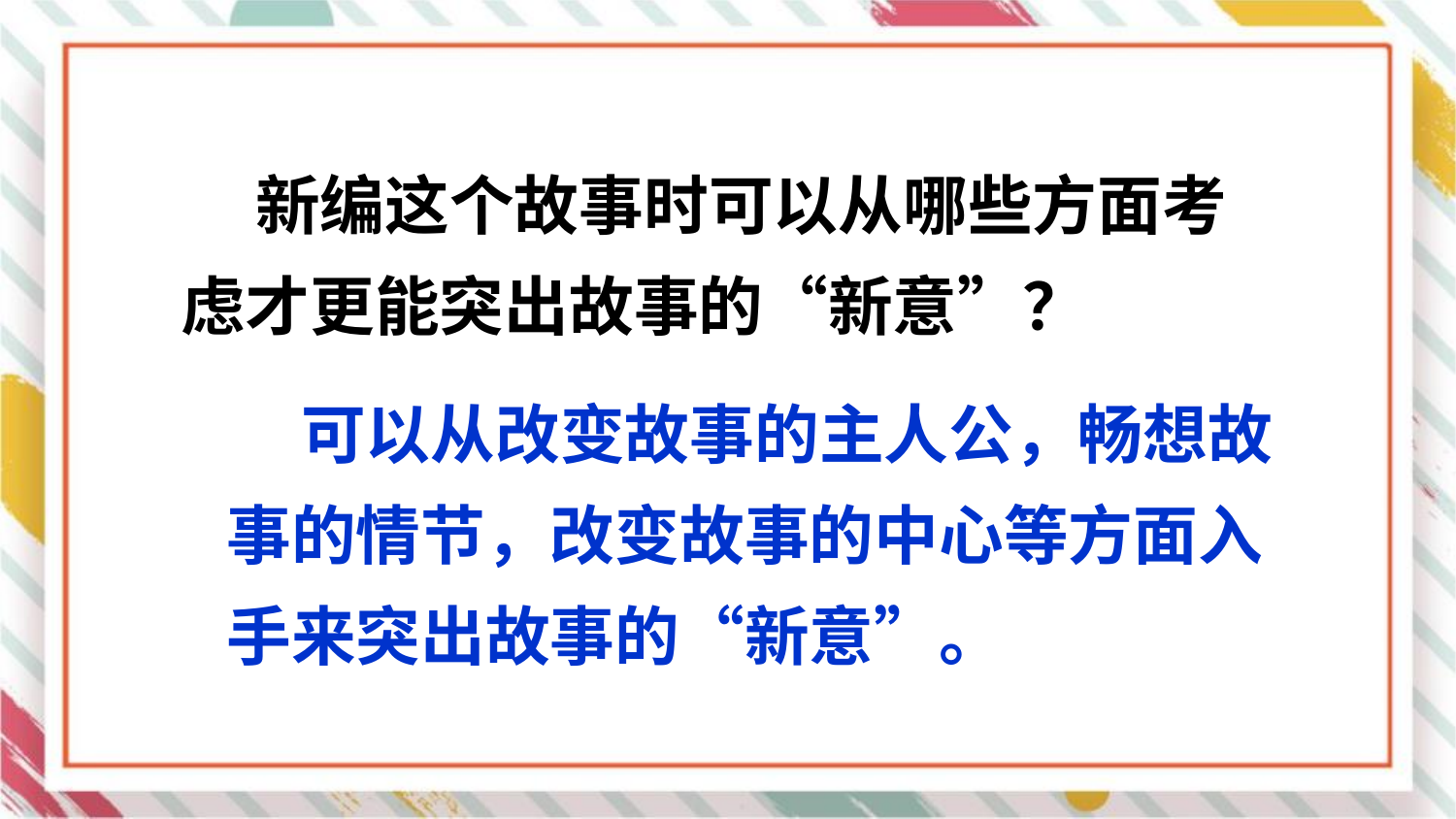

新编这个故事时可以从哪些方面考虑才更能突出故事的“新意”？
    可以从改变故事的主人公，畅想故事的情节，改变故事的中心等方面入手来突出故事的“新意”。